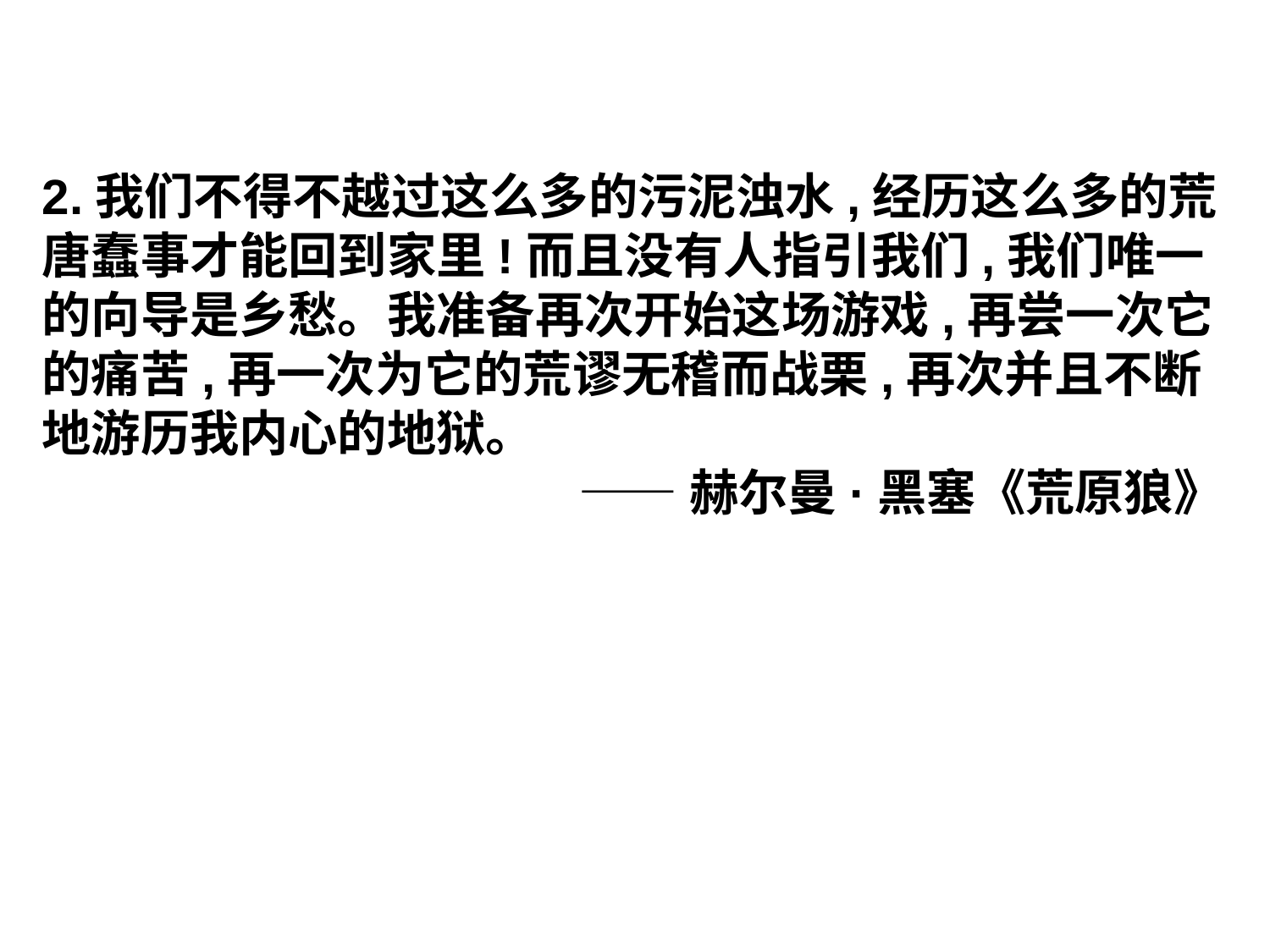

2.我们不得不越过这么多的污泥浊水,经历这么多的荒唐蠢事才能回到家里!而且没有人指引我们,我们唯一的向导是乡愁。我准备再次开始这场游戏,再尝一次它的痛苦,再一次为它的荒谬无稽而战栗,再次并且不断地游历我内心的地狱。
——赫尔曼·黑塞《荒原狼》